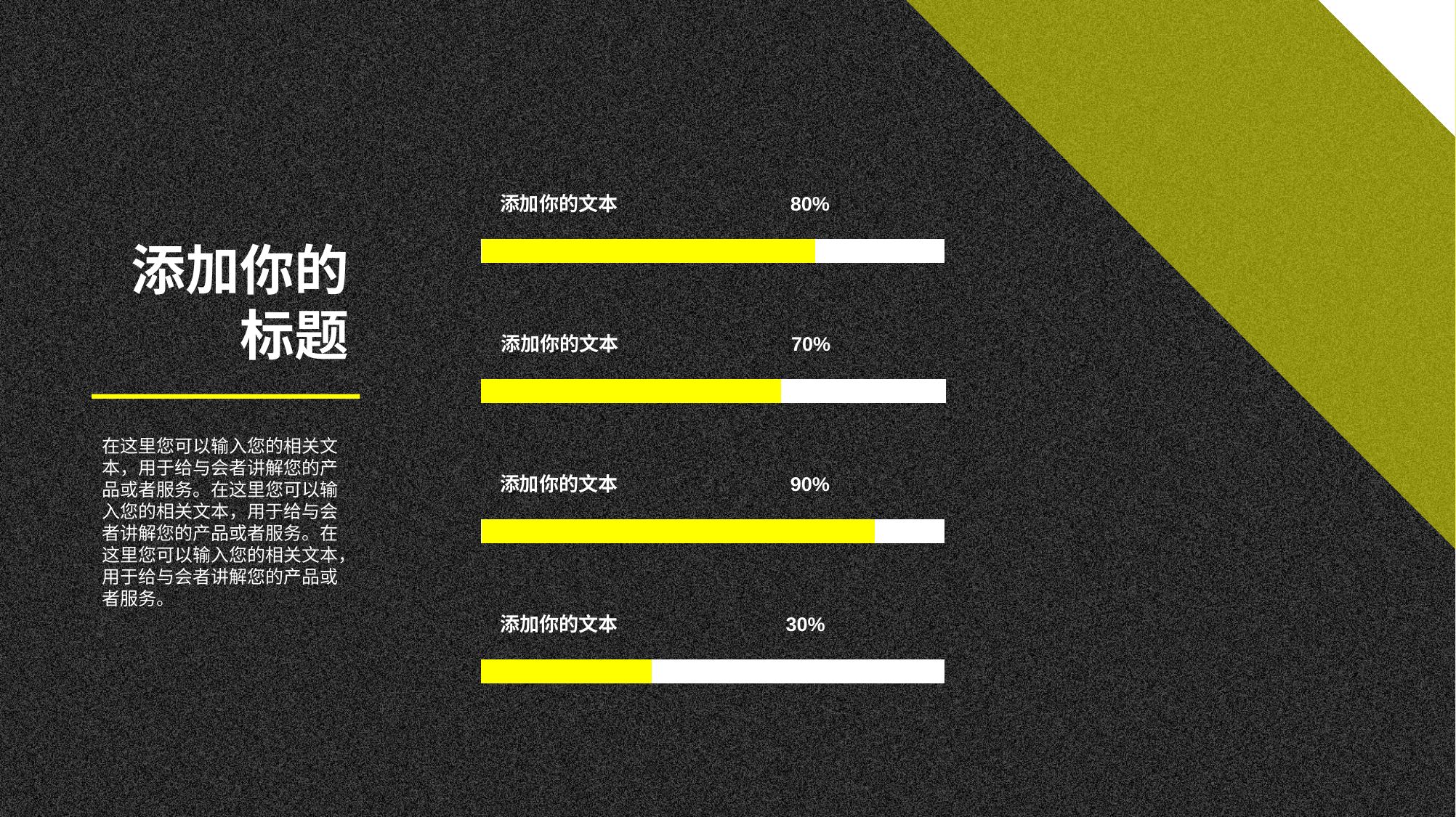

添加你的文本                                     80%
添加你的
标题

添加你的文本                                     70%

在这里您可以输入您的相关文本，用于给与会者讲解您的产品或者服务。在这里您可以输入您的相关文本，用于给与会者讲解您的产品或者服务。在这里您可以输入您的相关文本，用于给与会者讲解您的产品或者服务。
添加你的文本                                     90%

添加你的文本                                    30%